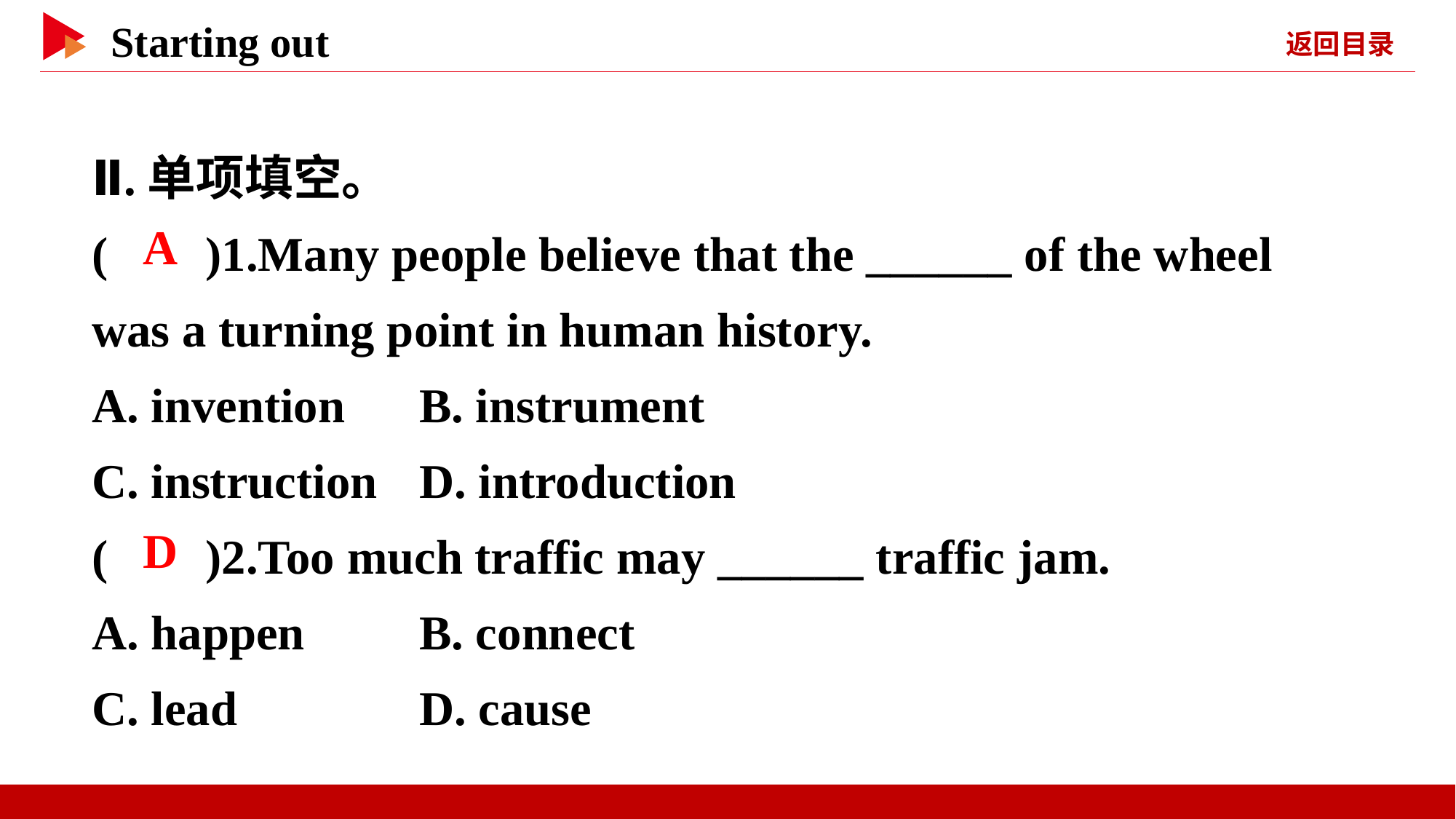

Ⅱ.单项填空。
(        )1.Many people believe that the ______ of the wheel was a turning point in human history.
A. invention	B. instrument
C. instruction	D. introduction
(        )2.Too much traffic may ______ traffic jam.
A. happen		B. connect
C. lead		D. cause
   A
   D